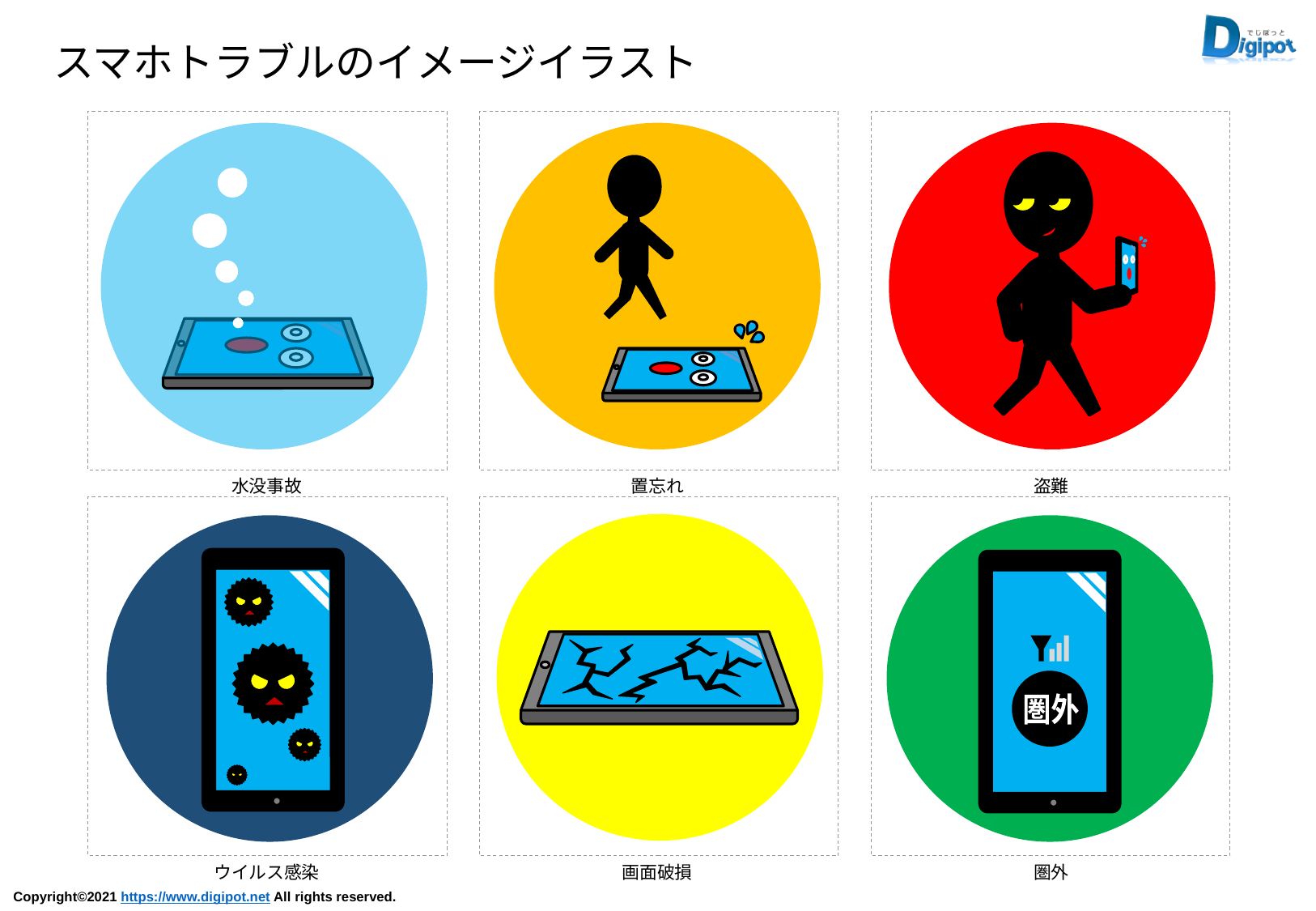

スマホトラブルのイメージイラスト

水没事故
置忘れ
盗難

圏外
ウイルス感染
画面破損
圏外